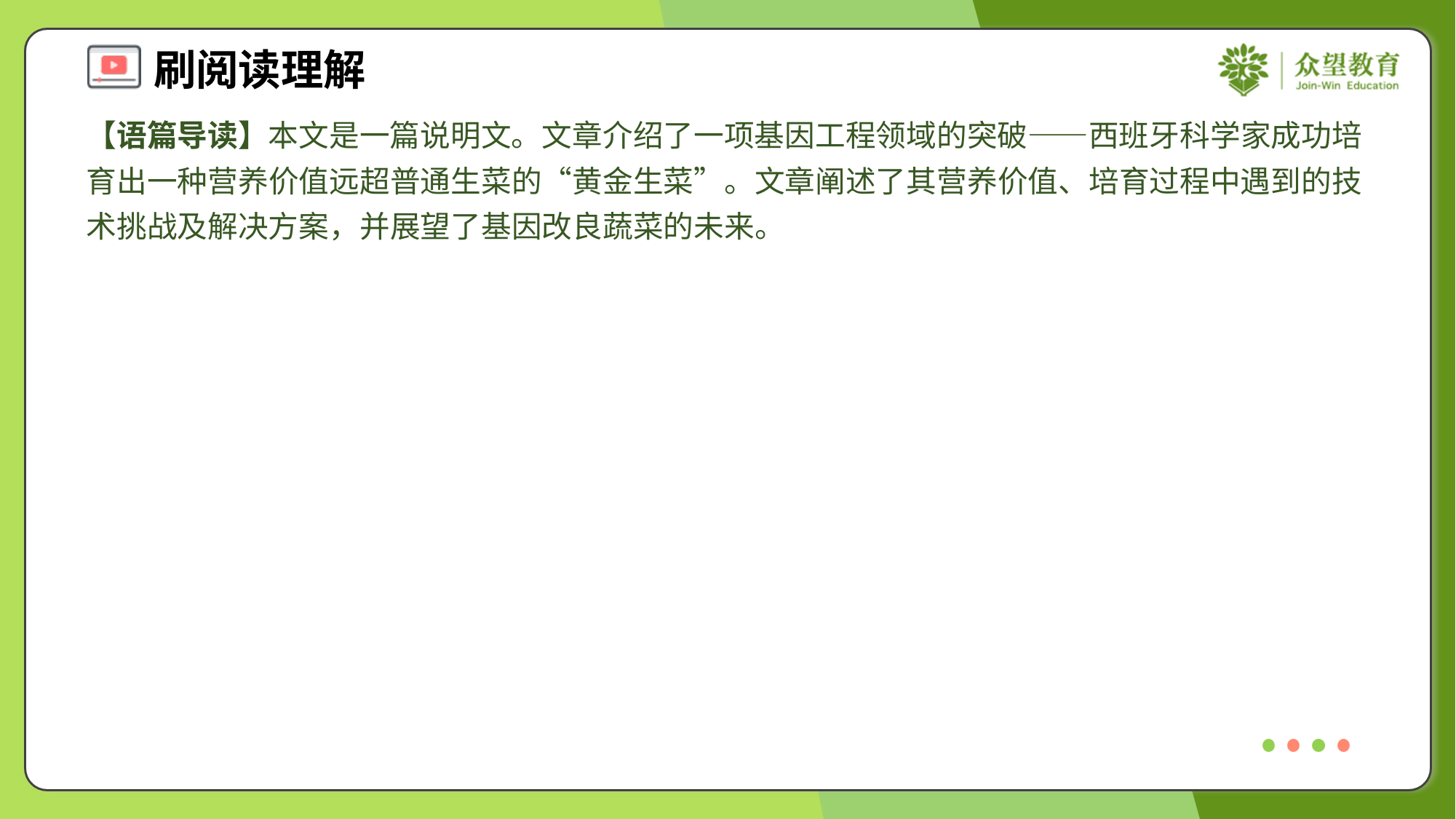

【语篇导读】本文是一篇说明文。文章介绍了一项基因工程领域的突破——西班牙科学家成功培育出一种营养价值远超普通生菜的“黄金生菜”。文章阐述了其营养价值、培育过程中遇到的技术挑战及解决方案，并展望了基因改良蔬菜的未来。